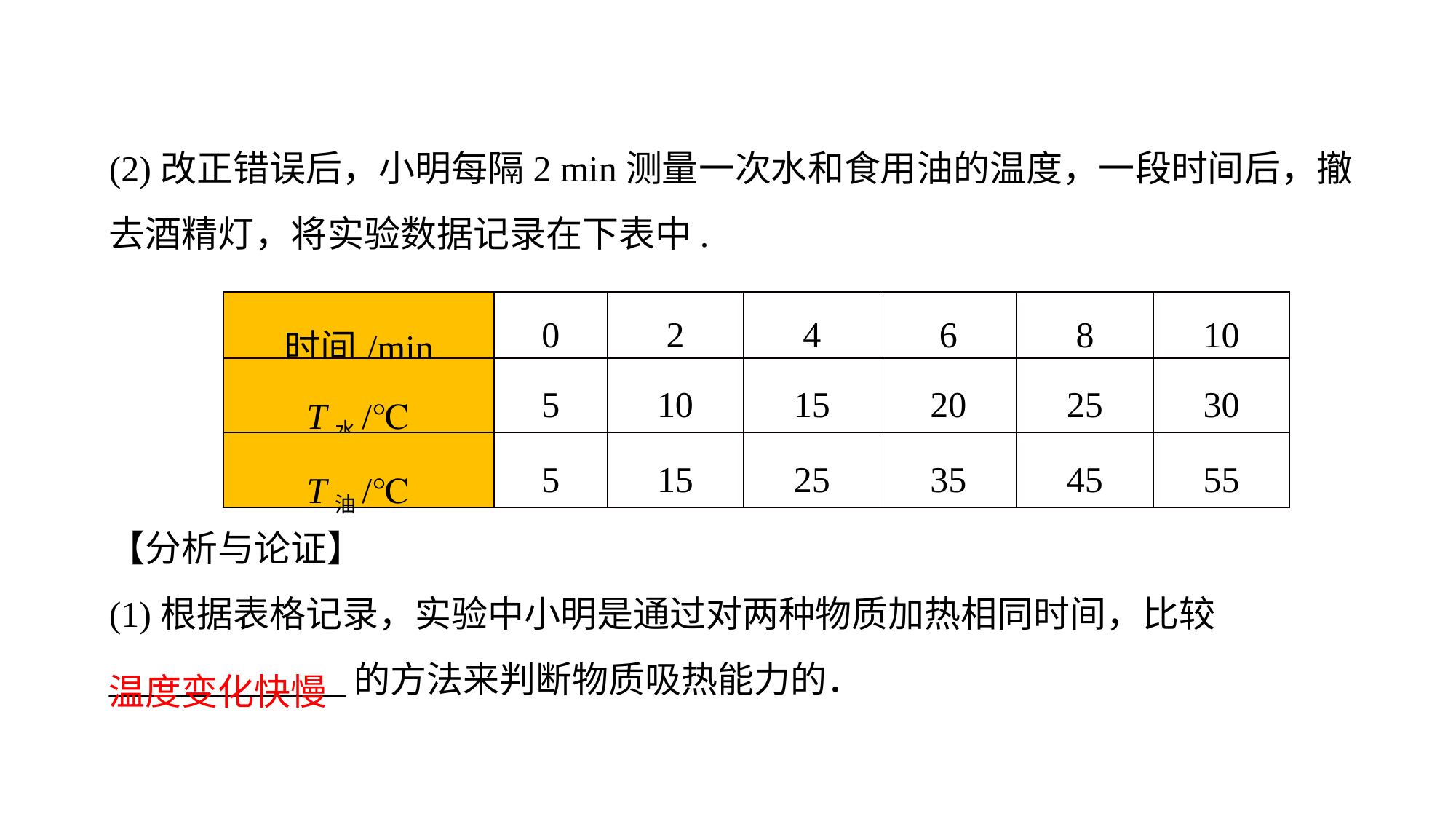

(2)改正错误后，小明每隔2 min测量一次水和食用油的温度，一段时间后，撤去酒精灯，将实验数据记录在下表中.
| 时间/min | 0 | 2 | 4 | 6 | 8 | 10 |
| --- | --- | --- | --- | --- | --- | --- |
| T水/℃ | 5 | 10 | 15 | 20 | 25 | 30 |
| T油/℃ | 5 | 15 | 25 | 35 | 45 | 55 |
【分析与论证】 (1)根据表格记录，实验中小明是通过对两种物质加热相同时间，比较_____________的方法来判断物质吸热能力的．
温度变化快慢